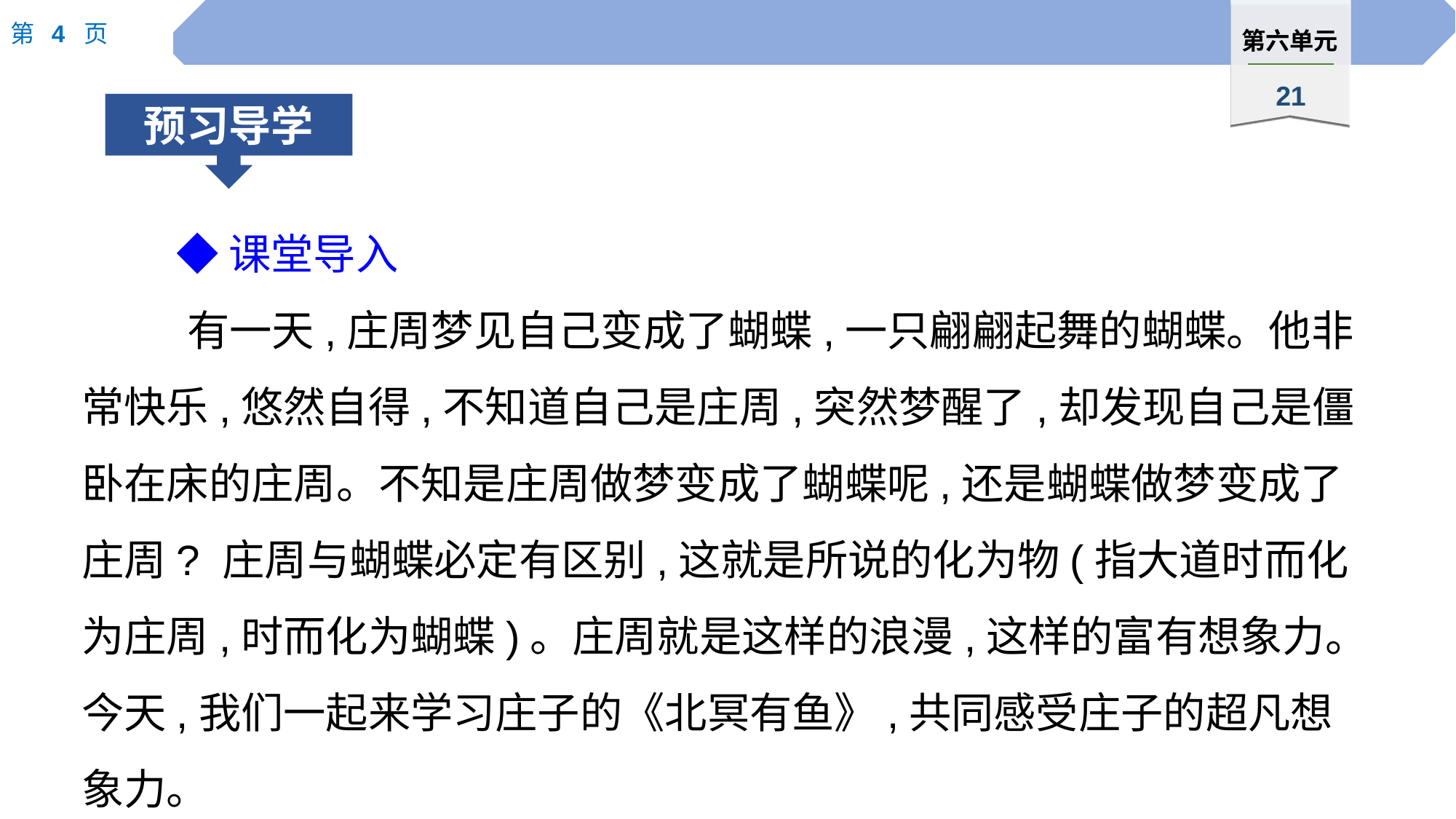

◆课堂导入

 有一天,庄周梦见自己变成了蝴蝶,一只翩翩起舞的蝴蝶。他非常快乐,悠然自得,不知道自己是庄周,突然梦醒了,却发现自己是僵卧在床的庄周。不知是庄周做梦变成了蝴蝶呢,还是蝴蝶做梦变成了庄周? 庄周与蝴蝶必定有区别,这就是所说的化为物(指大道时而化为庄周,时而化为蝴蝶)。庄周就是这样的浪漫,这样的富有想象力。今天,我们一起来学习庄子的《北冥有鱼》,共同感受庄子的超凡想象力。